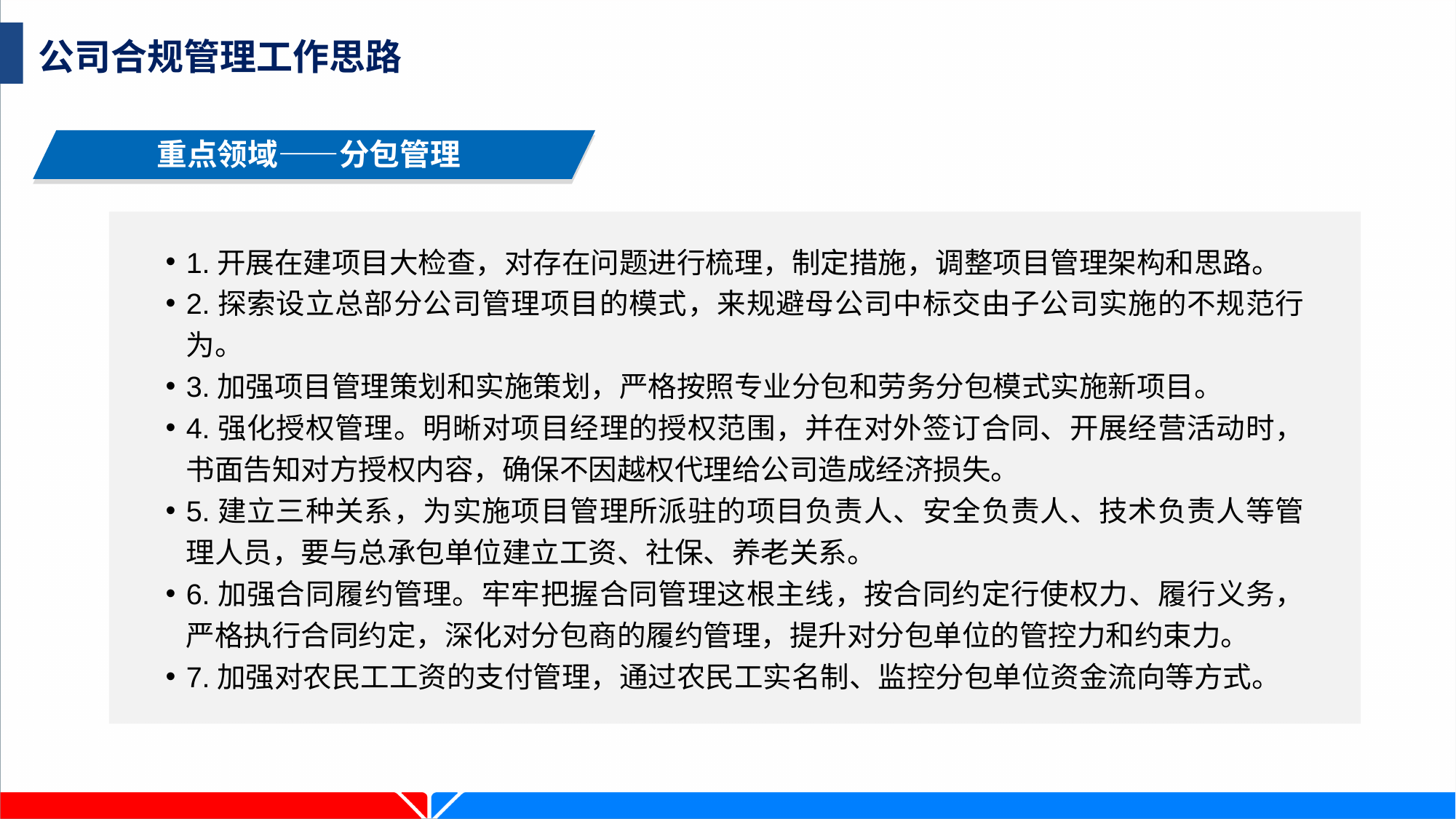

公司合规管理工作思路
重点领域——分包管理

1.开展在建项目大检查，对存在问题进行梳理，制定措施，调整项目管理架构和思路。
2.探索设立总部分公司管理项目的模式，来规避母公司中标交由子公司实施的不规范行为。
3.加强项目管理策划和实施策划，严格按照专业分包和劳务分包模式实施新项目。
4.强化授权管理。明晰对项目经理的授权范围，并在对外签订合同、开展经营活动时，书面告知对方授权内容，确保不因越权代理给公司造成经济损失。
5.建立三种关系，为实施项目管理所派驻的项目负责人、安全负责人、技术负责人等管理人员，要与总承包单位建立工资、社保、养老关系。
6.加强合同履约管理。牢牢把握合同管理这根主线，按合同约定行使权力、履行义务，严格执行合同约定，深化对分包商的履约管理，提升对分包单位的管控力和约束力。
7.加强对农民工工资的支付管理，通过农民工实名制、监控分包单位资金流向等方式。